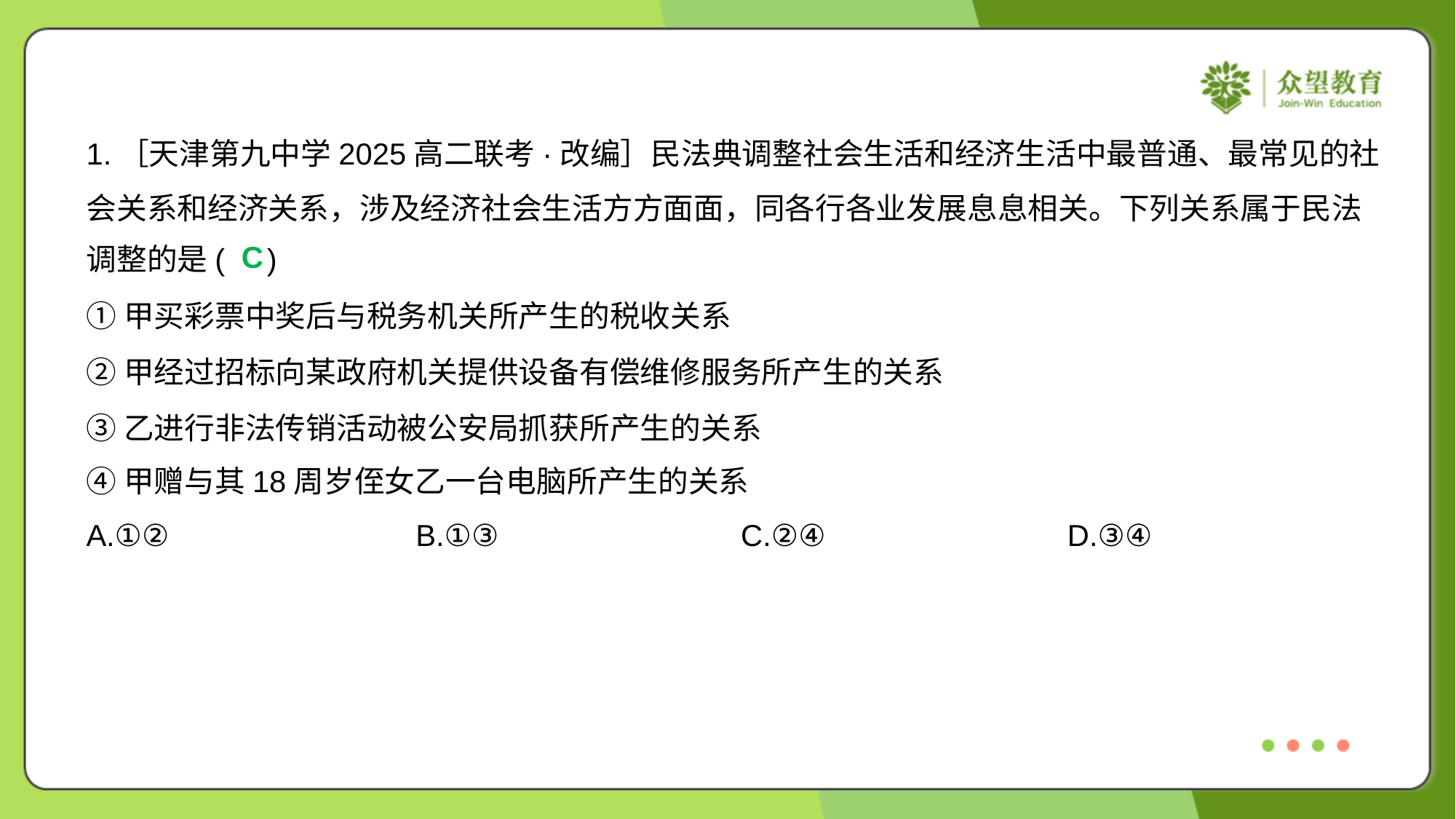

1.［天津第九中学2025高二联考·改编］民法典调整社会生活和经济生活中最普通、最常见的社
会关系和经济关系，涉及经济社会生活方方面面，同各行各业发展息息相关。下列关系属于民法
调整的是(     )
C
①甲买彩票中奖后与税务机关所产生的税收关系
②甲经过招标向某政府机关提供设备有偿维修服务所产生的关系
③乙进行非法传销活动被公安局抓获所产生的关系
④甲赠与其18周岁侄女乙一台电脑所产生的关系
A.①②	B.①③	C.②④	D.③④